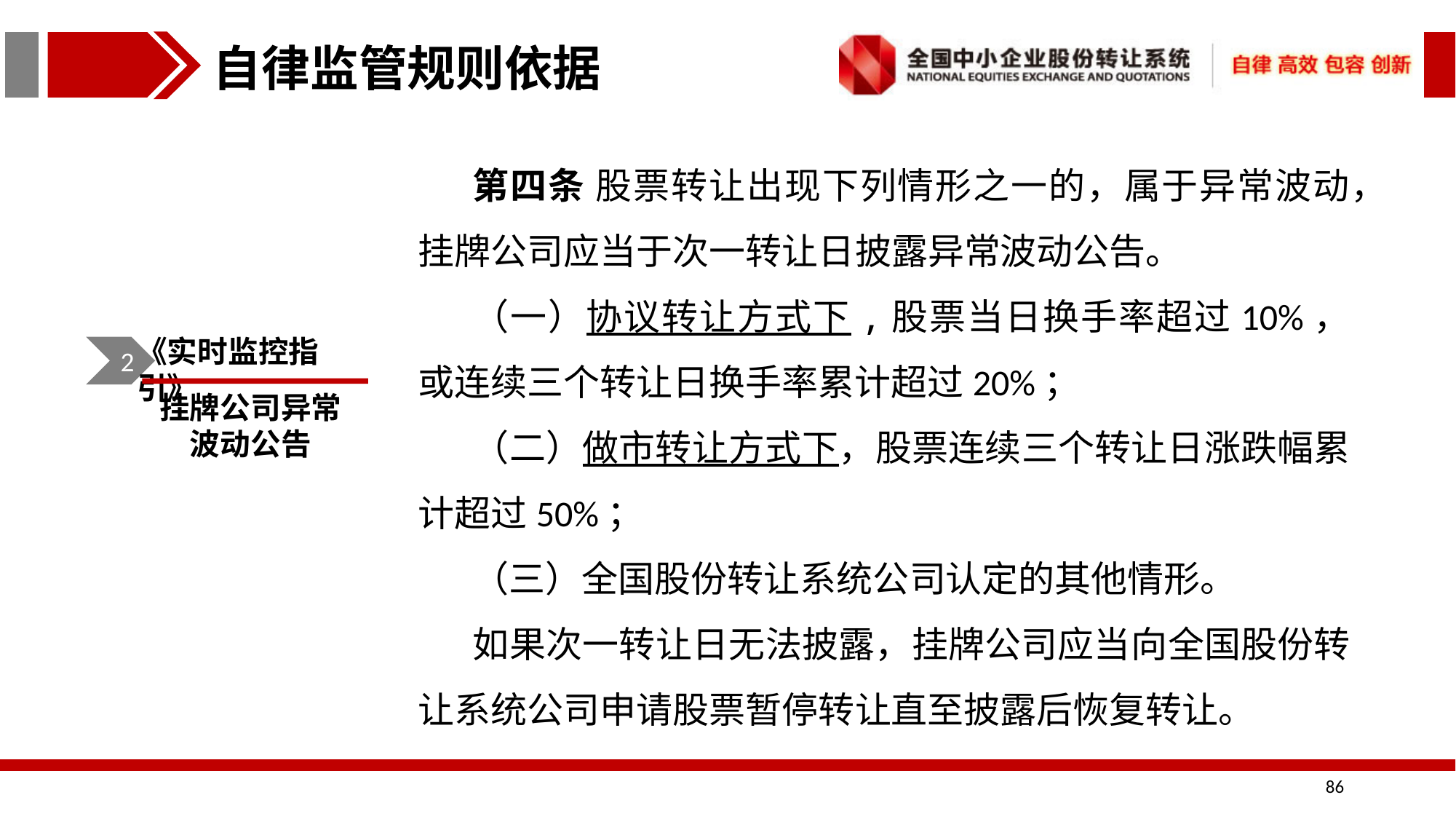

自律监管规则依据
第四条 股票转让出现下列情形之一的，属于异常波动，挂牌公司应当于次一转让日披露异常波动公告。
（一）协议转让方式下,股票当日换手率超过10%，或连续三个转让日换手率累计超过20%；
（二）做市转让方式下，股票连续三个转让日涨跌幅累计超过50%；
（三）全国股份转让系统公司认定的其他情形。
如果次一转让日无法披露，挂牌公司应当向全国股份转让系统公司申请股票暂停转让直至披露后恢复转让。
《实时监控指引》
2

挂牌公司异常波动公告
86